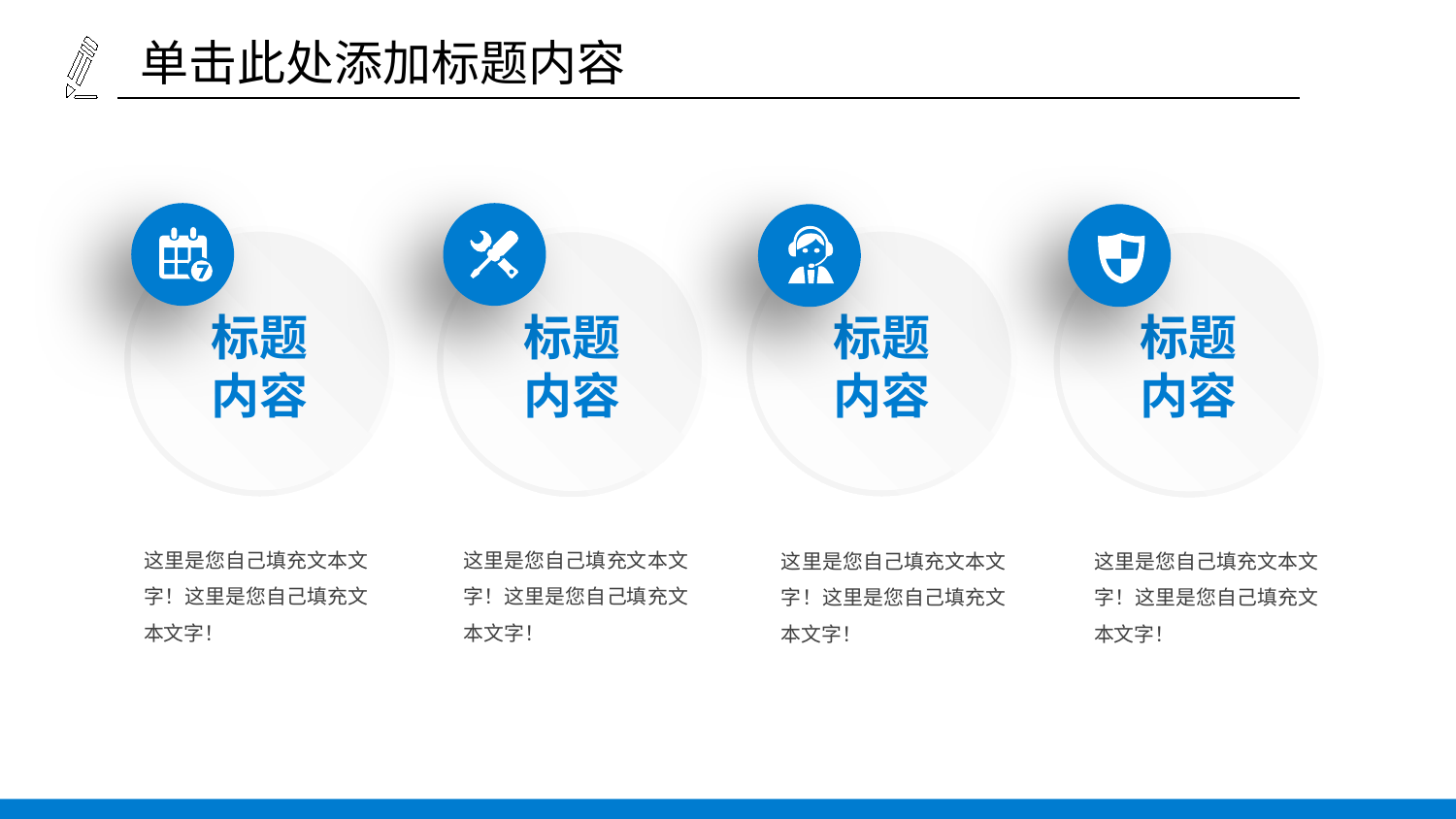

单击此处添加标题内容

标题
内容

标题
内容

标题
内容

标题
内容

这里是您自己填充文本文字！这里是您自己填充文本文字！
这里是您自己填充文本文字！这里是您自己填充文本文字！
这里是您自己填充文本文字！这里是您自己填充文本文字！
这里是您自己填充文本文字！这里是您自己填充文本文字！